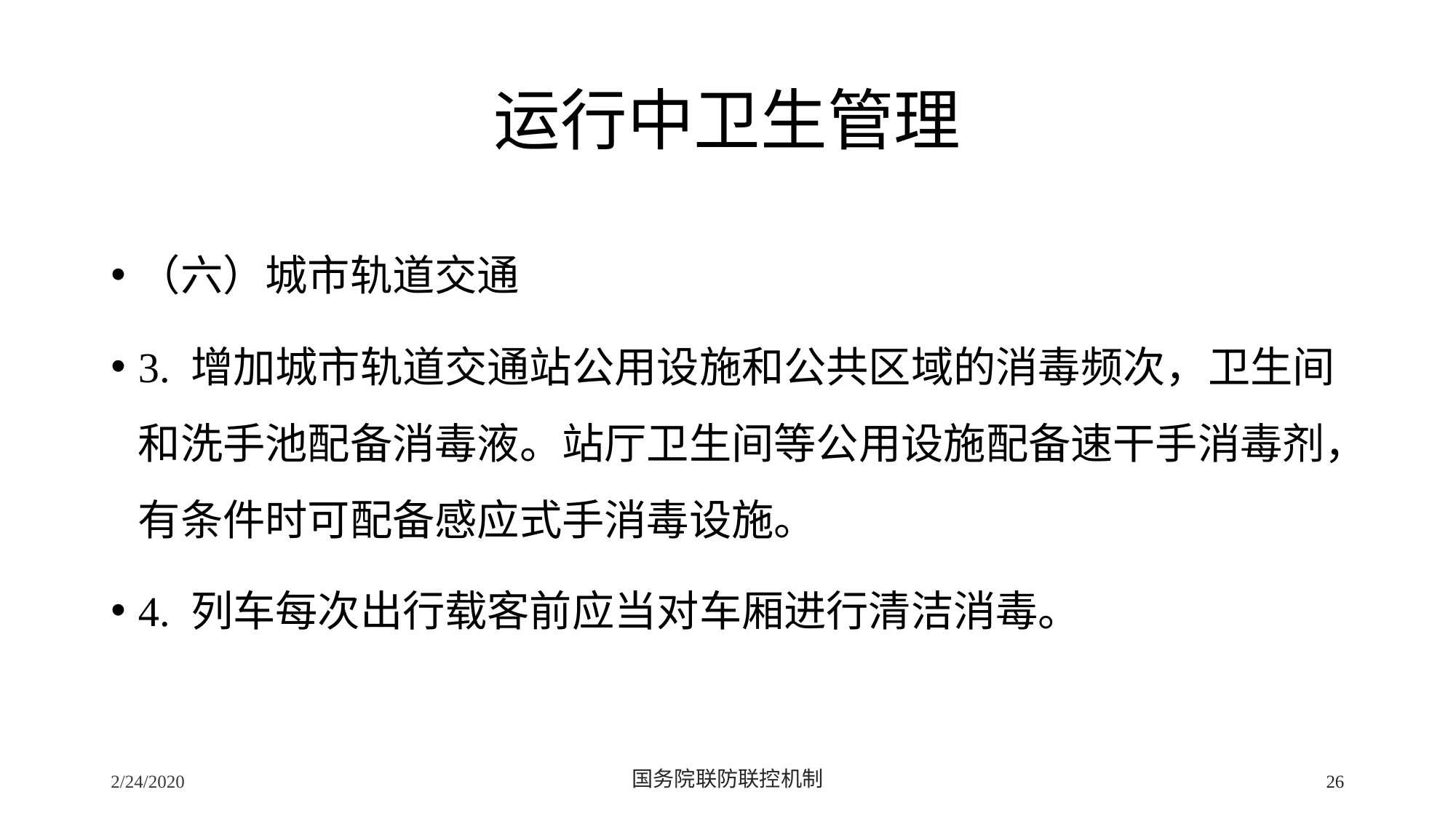

# 运行中卫生管理
（六）城市轨道交通
3. 增加城市轨道交通站公用设施和公共区域的消毒频次，卫生间和洗手池配备消毒液。站厅卫生间等公用设施配备速干手消毒剂，有条件时可配备感应式手消毒设施。
4. 列车每次出行载客前应当对车厢进行清洁消毒。
2/24/2020
国务院联防联控机制
26